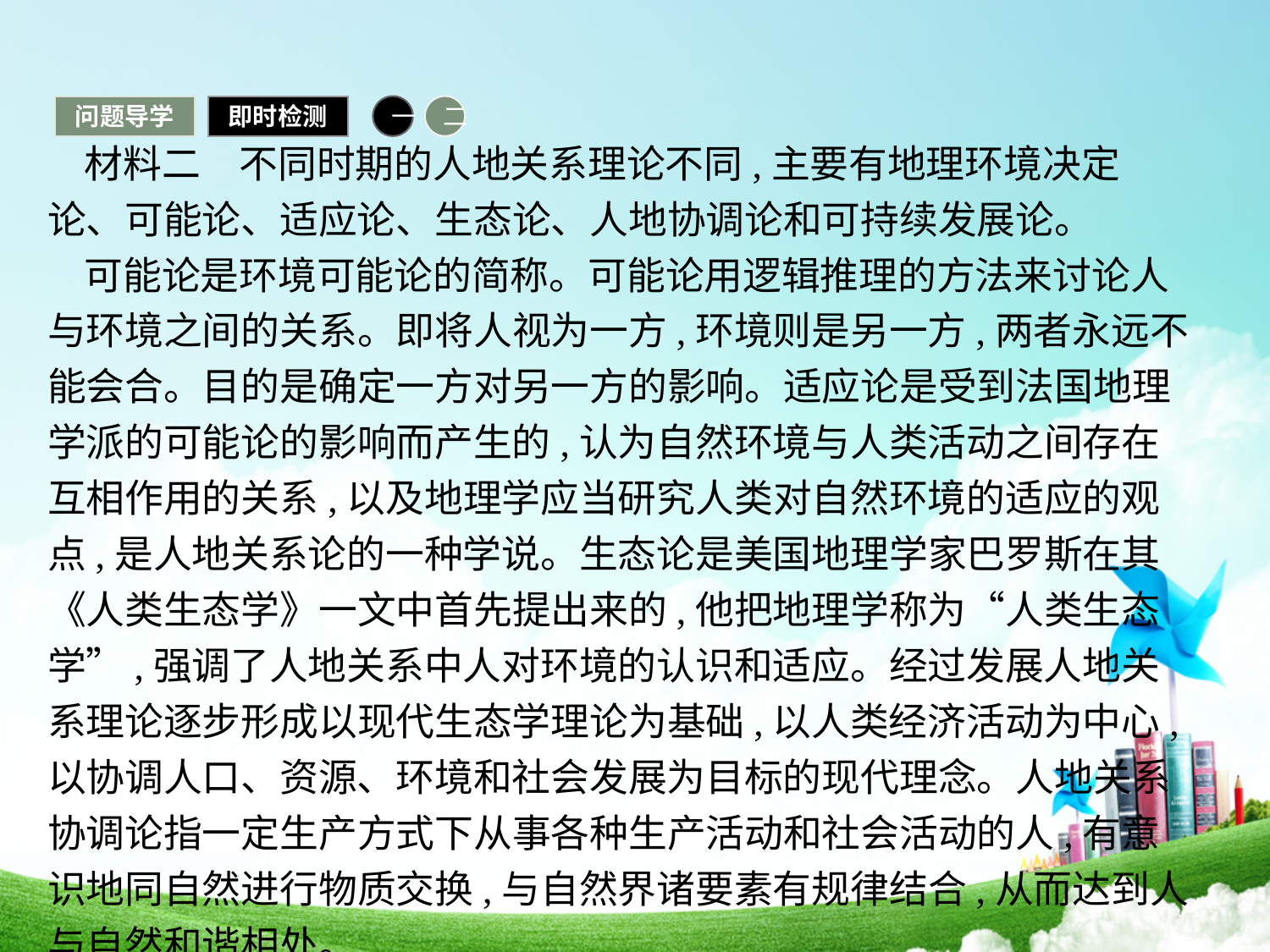

问题导学
即时检测
一
二
材料二　不同时期的人地关系理论不同,主要有地理环境决定论、可能论、适应论、生态论、人地协调论和可持续发展论。
可能论是环境可能论的简称。可能论用逻辑推理的方法来讨论人与环境之间的关系。即将人视为一方,环境则是另一方,两者永远不能会合。目的是确定一方对另一方的影响。适应论是受到法国地理学派的可能论的影响而产生的,认为自然环境与人类活动之间存在互相作用的关系,以及地理学应当研究人类对自然环境的适应的观点,是人地关系论的一种学说。生态论是美国地理学家巴罗斯在其《人类生态学》一文中首先提出来的,他把地理学称为“人类生态学”,强调了人地关系中人对环境的认识和适应。经过发展人地关系理论逐步形成以现代生态学理论为基础,以人类经济活动为中心,以协调人口、资源、环境和社会发展为目标的现代理念。人地关系协调论指一定生产方式下从事各种生产活动和社会活动的人,有意识地同自然进行物质交换,与自然界诸要素有规律结合,从而达到人与自然和谐相处。